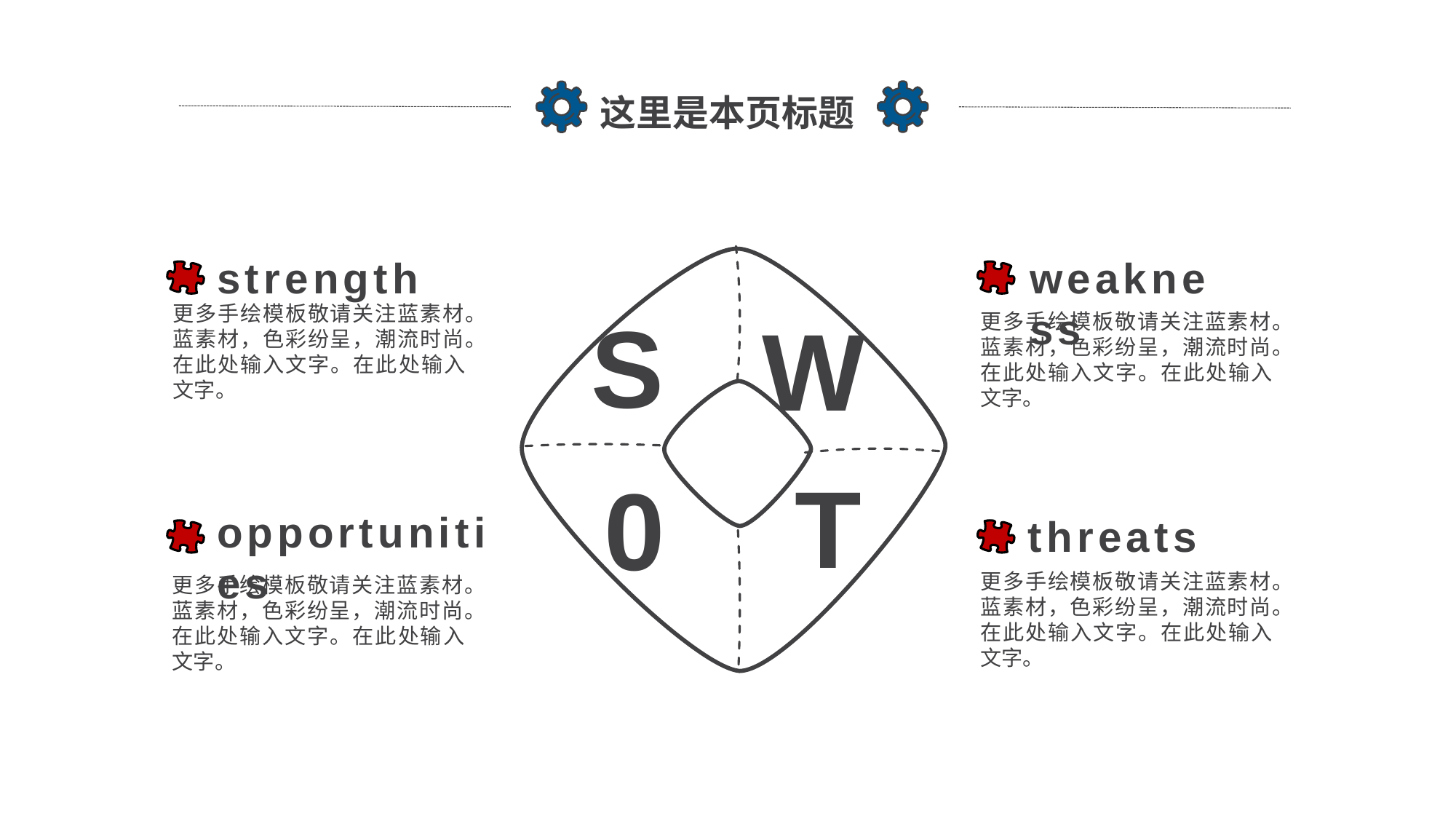

这里是本页标题
strength
weakness

更多手绘模板敬请关注蓝素材。蓝素材，色彩纷呈，潮流时尚。在此处输入文字。在此处输入文字。
S
更多手绘模板敬请关注蓝素材。蓝素材，色彩纷呈，潮流时尚。在此处输入文字。在此处输入文字。
W

T
0
opportunities
threats

更多手绘模板敬请关注蓝素材。蓝素材，色彩纷呈，潮流时尚。在此处输入文字。在此处输入文字。
更多手绘模板敬请关注蓝素材。蓝素材，色彩纷呈，潮流时尚。在此处输入文字。在此处输入文字。